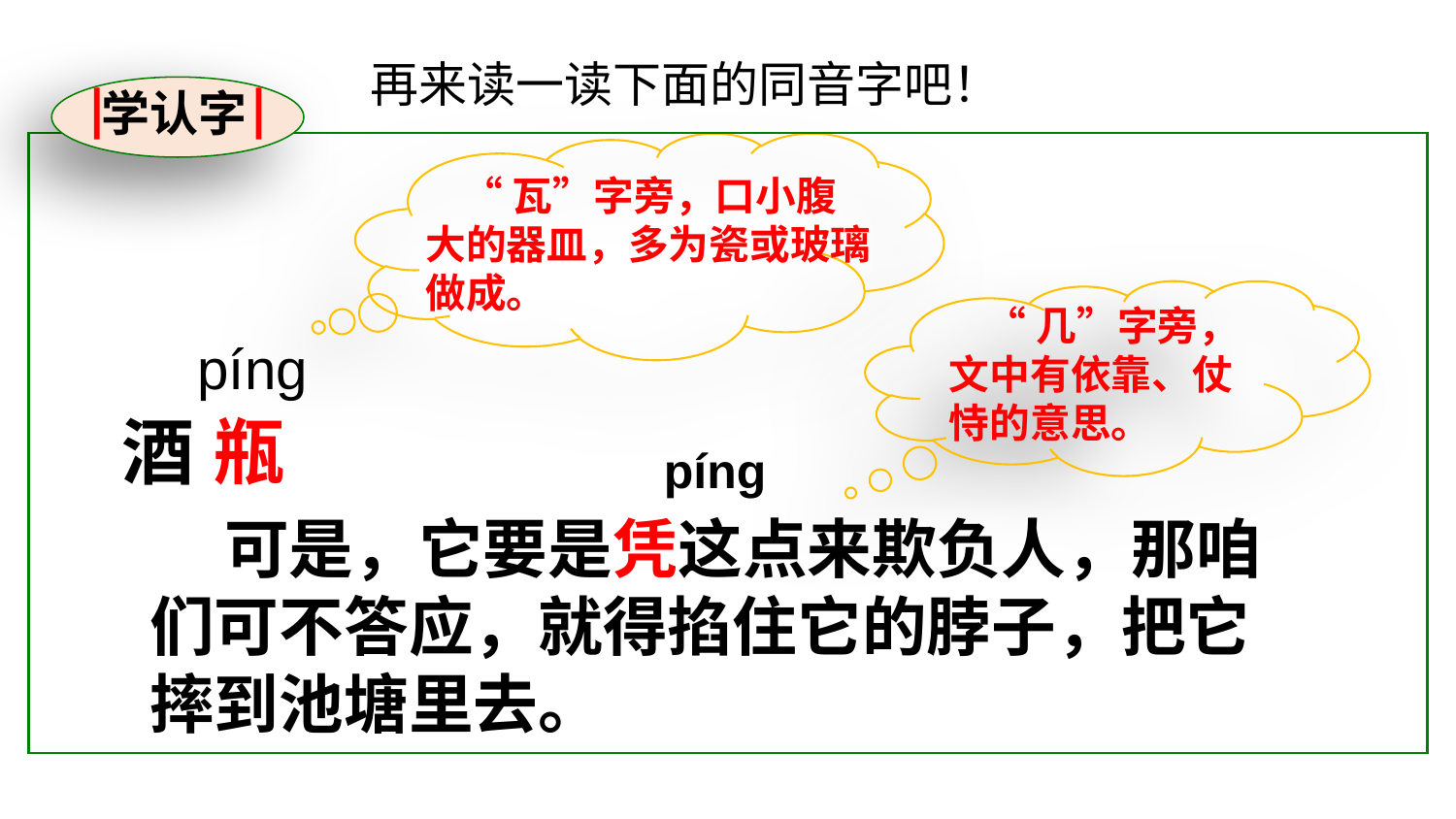

再来读一读下面的同音字吧！

学认字

    “瓦”字旁，口小腹大的器皿，多为瓷或玻璃做成。
    “几”字旁，文中有依靠、仗恃的意思。
píng
瓶
酒
píng
    可是，它要是凭这点来欺负人，那咱们可不答应，就得掐住它的脖子，把它摔到池塘里去。